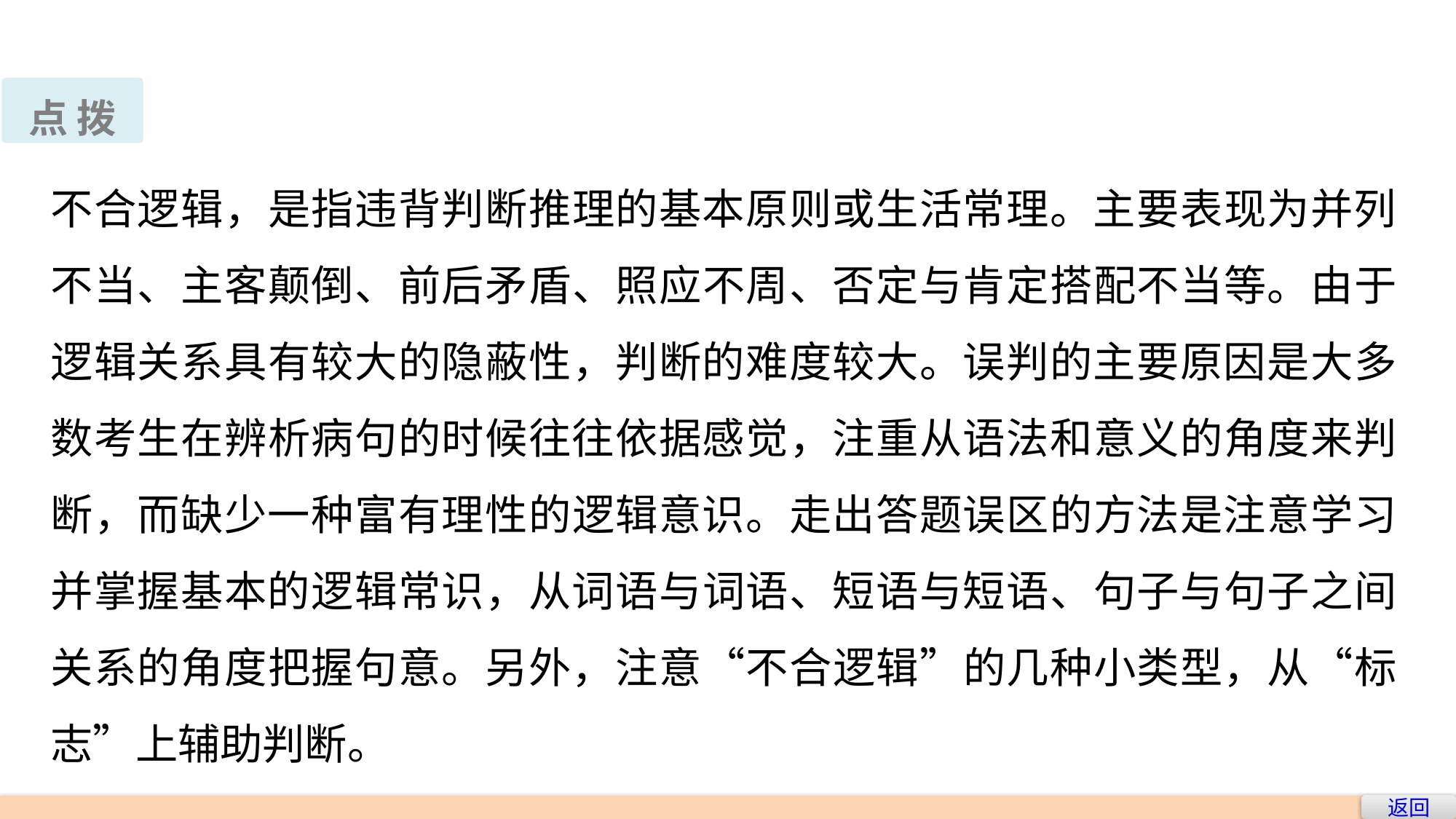

点 拨
不合逻辑，是指违背判断推理的基本原则或生活常理。主要表现为并列不当、主客颠倒、前后矛盾、照应不周、否定与肯定搭配不当等。由于逻辑关系具有较大的隐蔽性，判断的难度较大。误判的主要原因是大多数考生在辨析病句的时候往往依据感觉，注重从语法和意义的角度来判断，而缺少一种富有理性的逻辑意识。走出答题误区的方法是注意学习并掌握基本的逻辑常识，从词语与词语、短语与短语、句子与句子之间关系的角度把握句意。另外，注意“不合逻辑”的几种小类型，从“标志”上辅助判断。
返回